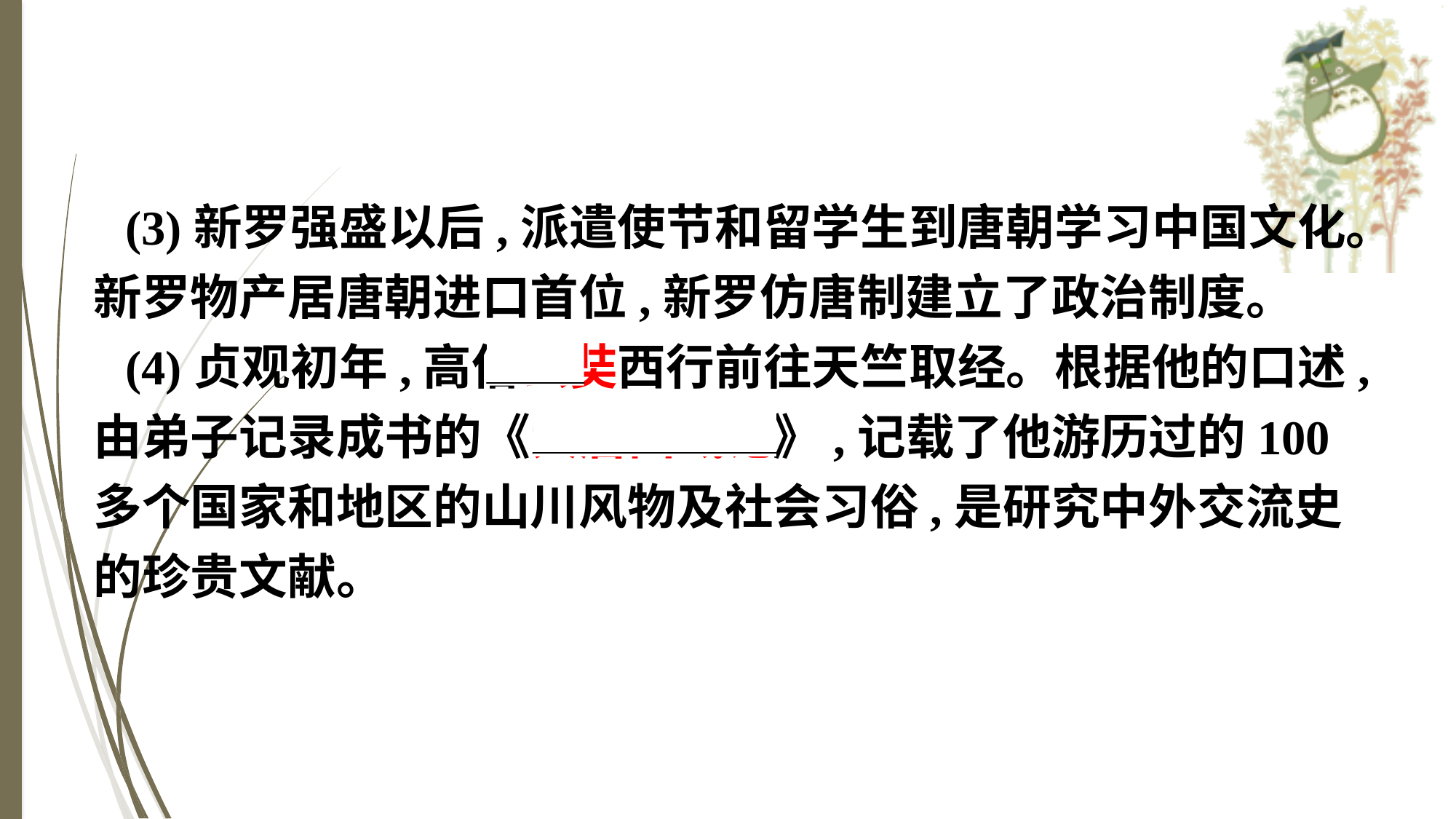

(3)新罗强盛以后,派遣使节和留学生到唐朝学习中国文化。新罗物产居唐朝进口首位,新罗仿唐制建立了政治制度。
(4)贞观初年,高僧玄奘西行前往天竺取经。根据他的口述,由弟子记录成书的《大唐西域记》,记载了他游历过的100多个国家和地区的山川风物及社会习俗,是研究中外交流史的珍贵文献。